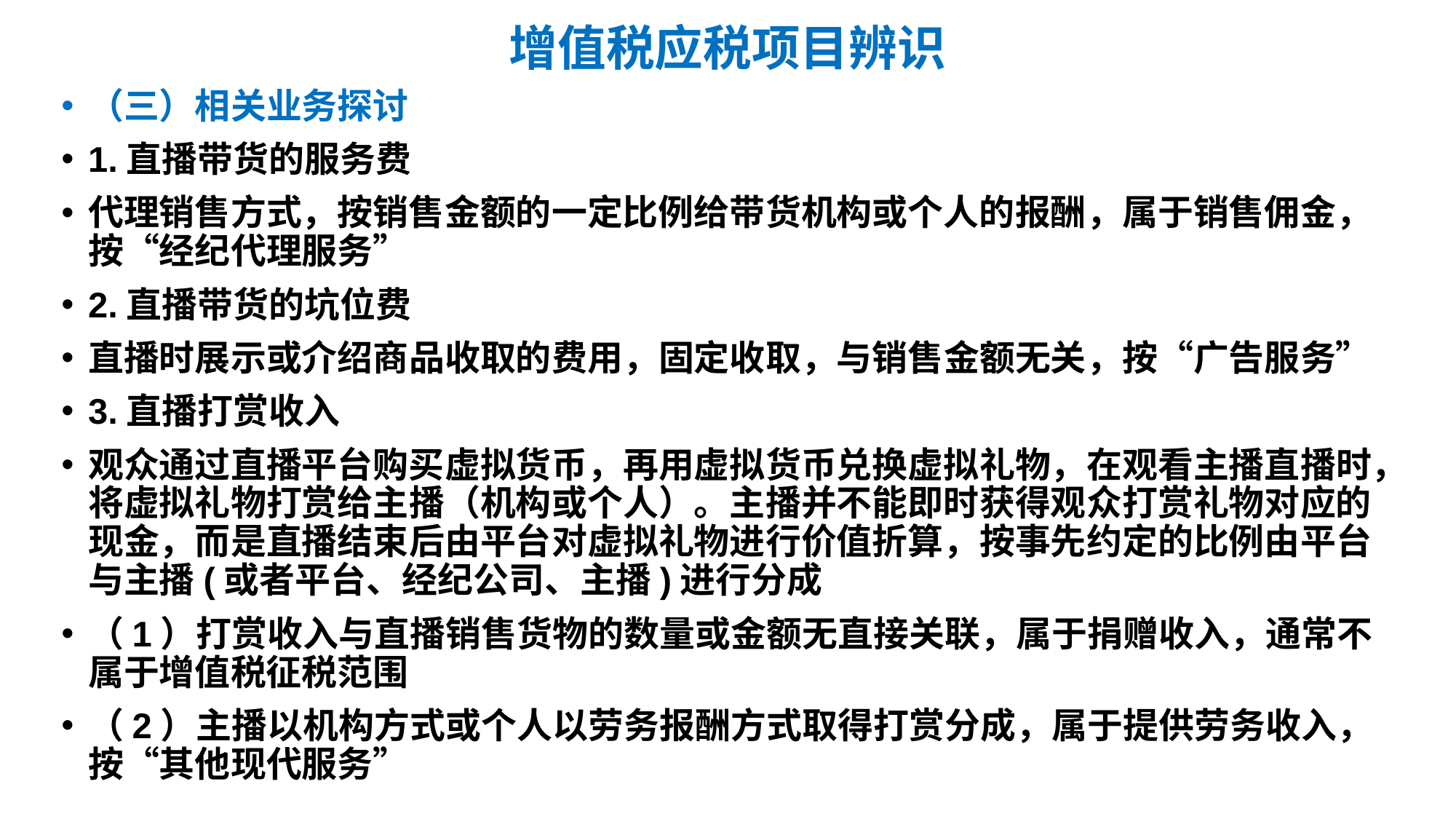

# 增值税应税项目辨识
（三）相关业务探讨
1.直播带货的服务费
代理销售方式，按销售金额的一定比例给带货机构或个人的报酬，属于销售佣金，按“经纪代理服务”
2.直播带货的坑位费
直播时展示或介绍商品收取的费用，固定收取，与销售金额无关，按“广告服务”
3.直播打赏收入
观众通过直播平台购买虚拟货币，再用虚拟货币兑换虚拟礼物，在观看主播直播时，将虚拟礼物打赏给主播（机构或个人）。主播并不能即时获得观众打赏礼物对应的现金，而是直播结束后由平台对虚拟礼物进行价值折算，按事先约定的比例由平台与主播(或者平台、经纪公司、主播)进行分成
（1）打赏收入与直播销售货物的数量或金额无直接关联，属于捐赠收入，通常不属于增值税征税范围
（2）主播以机构方式或个人以劳务报酬方式取得打赏分成，属于提供劳务收入，按“其他现代服务”